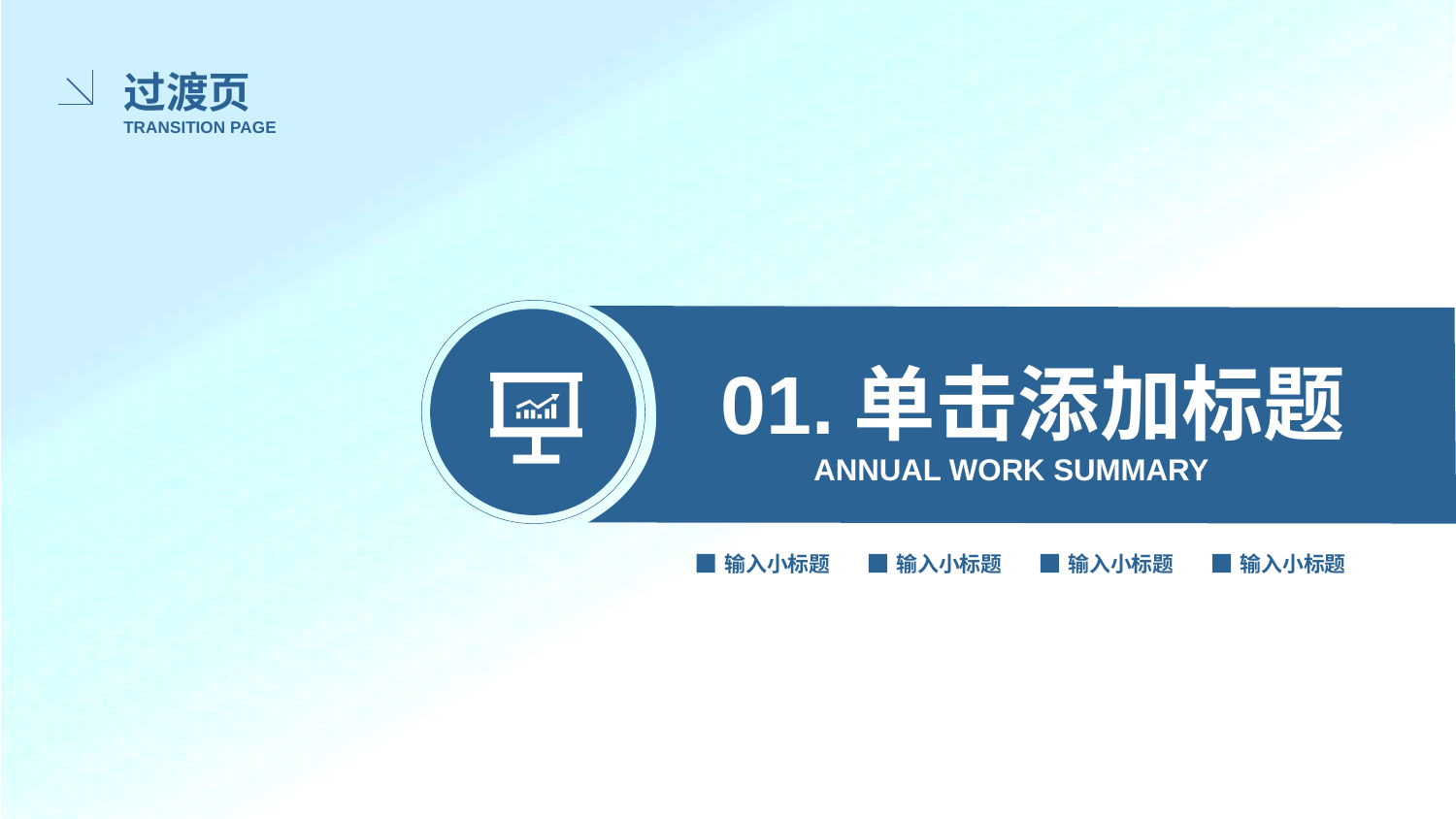

# 过渡页 TRANSITION PAGE

01.单击添加标题
           ANNUAL WORK SUMMARY

输入小标题
输入小标题
输入小标题
输入小标题